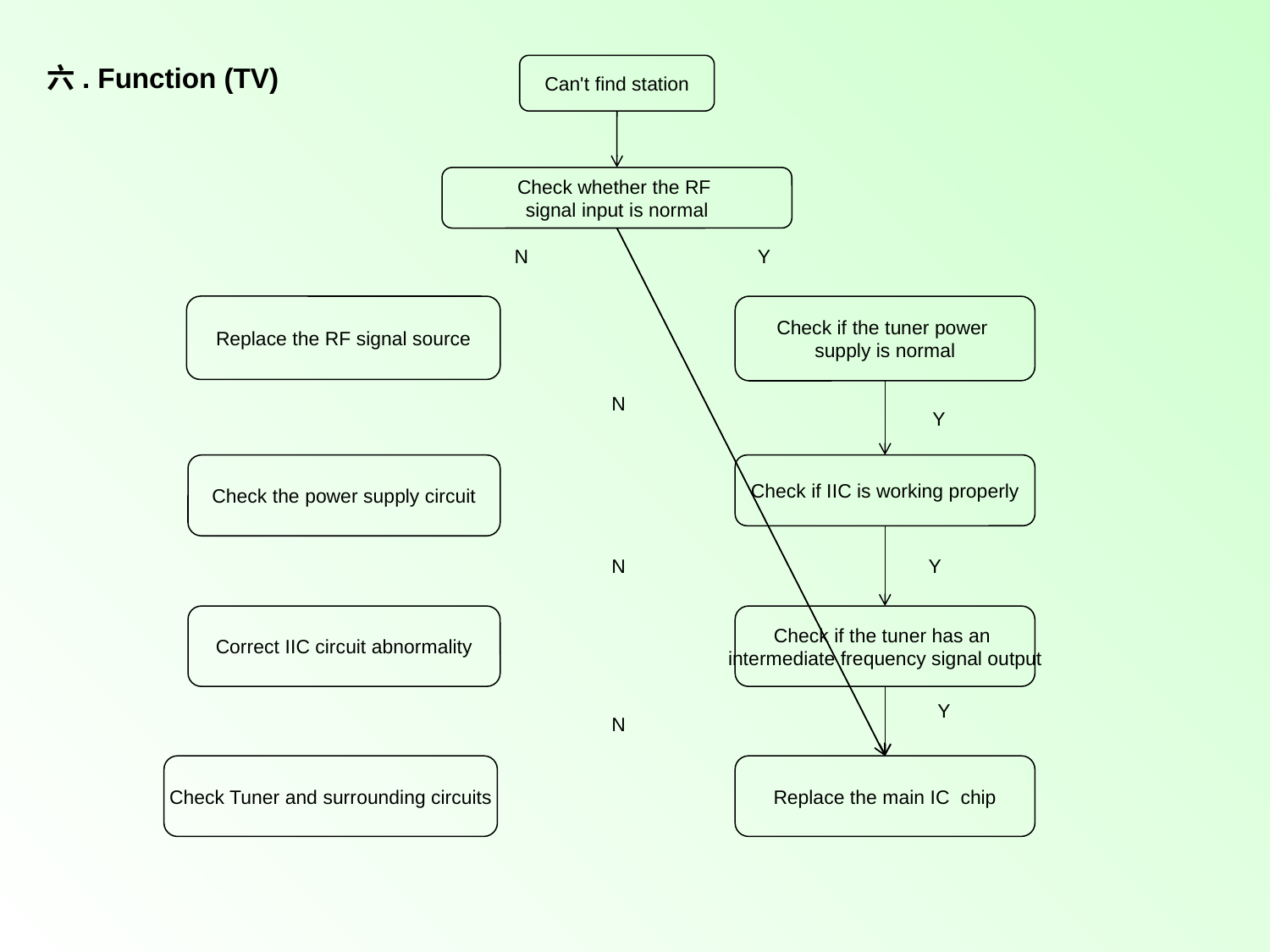

Can't find station
六. Function (TV)
Check whether the RF
signal input is normal
N
Y
Replace the RF signal source
Check if the tuner power
supply is normal
N
Y
Check the power supply circuit
Check if IIC is working properly
N
Y
Correct IIC circuit abnormality
Check if the tuner has an
intermediate frequency signal output
Y
N
Check Tuner and surrounding circuits
Replace the main IC  chip